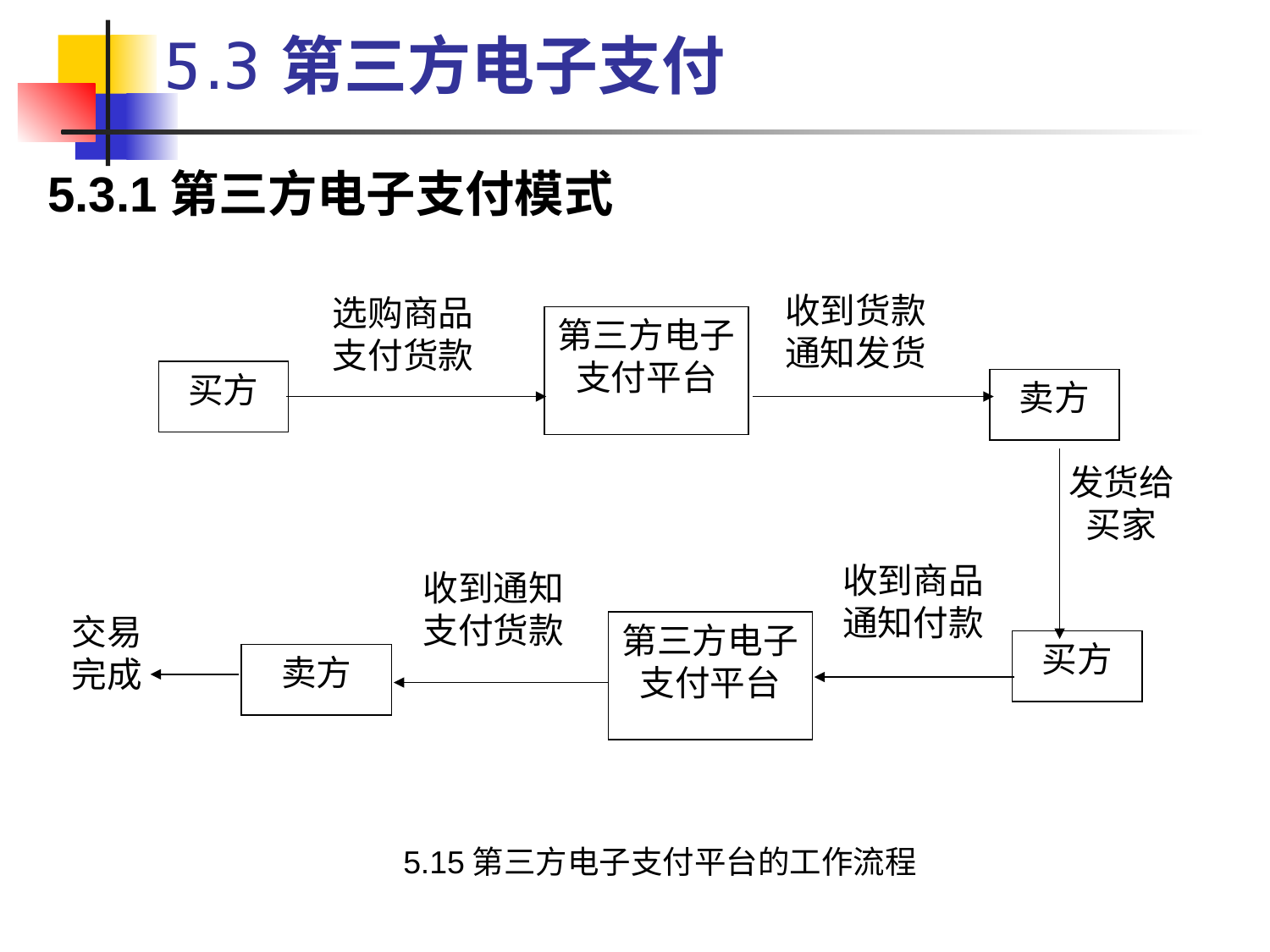

5.3第三方电子支付
5.3.1第三方电子支付模式
收到货款
通知发货
选购商品
支付货款
第三方电子
支付平台
买方
卖方
发货给
买家
收到商品
通知付款
收到通知
支付货款
交易
完成
第三方电子
支付平台
买方
卖方
5.15第三方电子支付平台的工作流程